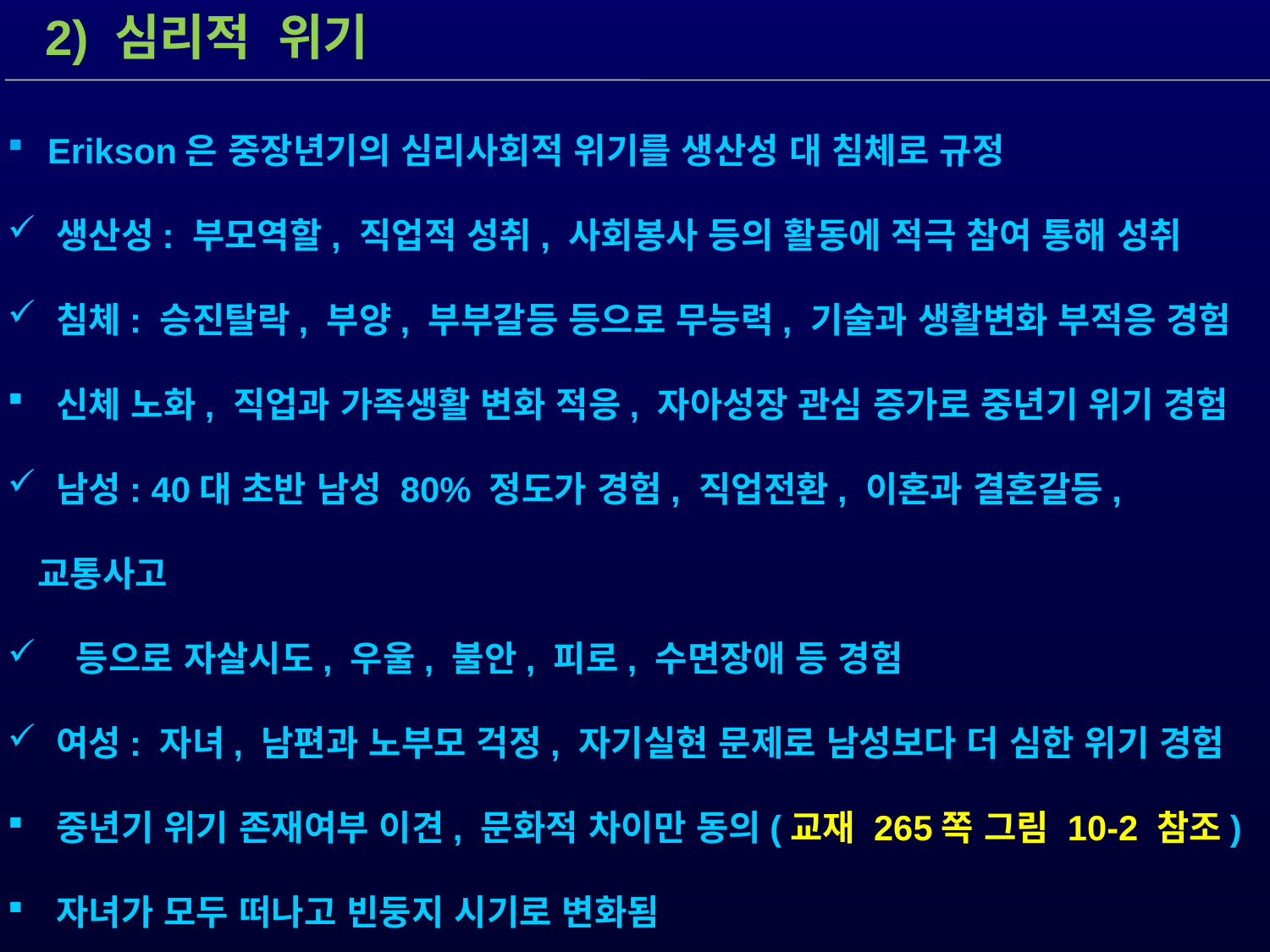

2) 심리적  위기
 Erikson은 중장년기의 심리사회적 위기를 생산성 대 침체로 규정
 생산성: 부모역할, 직업적 성취, 사회봉사 등의 활동에 적극 참여 통해 성취
 침체: 승진탈락, 부양, 부부갈등 등으로 무능력, 기술과 생활변화 부적응 경험
 신체 노화, 직업과 가족생활 변화 적응, 자아성장 관심 증가로 중년기 위기 경험
 남성: 40대 초반 남성 80% 정도가 경험, 직업전환, 이혼과 결혼갈등, 교통사고
   등으로 자살시도, 우울, 불안, 피로, 수면장애 등 경험
 여성: 자녀, 남편과 노부모 걱정, 자기실현 문제로 남성보다 더 심한 위기 경험
 중년기 위기 존재여부 이견, 문화적 차이만 동의(교재 265쪽 그림 10-2 참조)
 자녀가 모두 떠나고 빈둥지 시기로 변화됨
 빈둥지 시기의 장단점: 교재 265쪽 참조